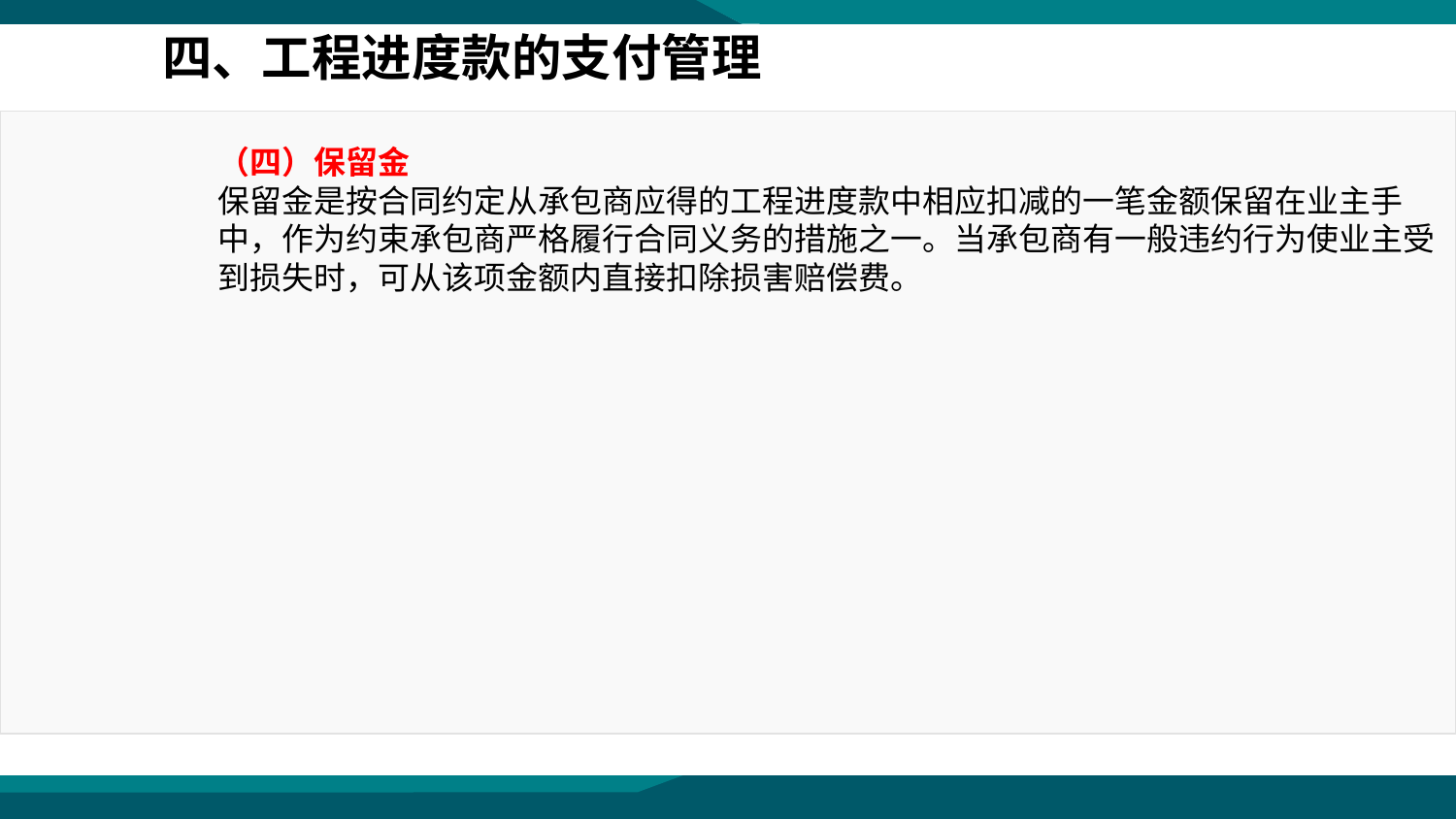

四、工程进度款的支付管理
（四）保留金
保留金是按合同约定从承包商应得的工程进度款中相应扣减的一笔金额保留在业主手中，作为约束承包商严格履行合同义务的措施之一。当承包商有一般违约行为使业主受到损失时，可从该项金额内直接扣除损害赔偿费。